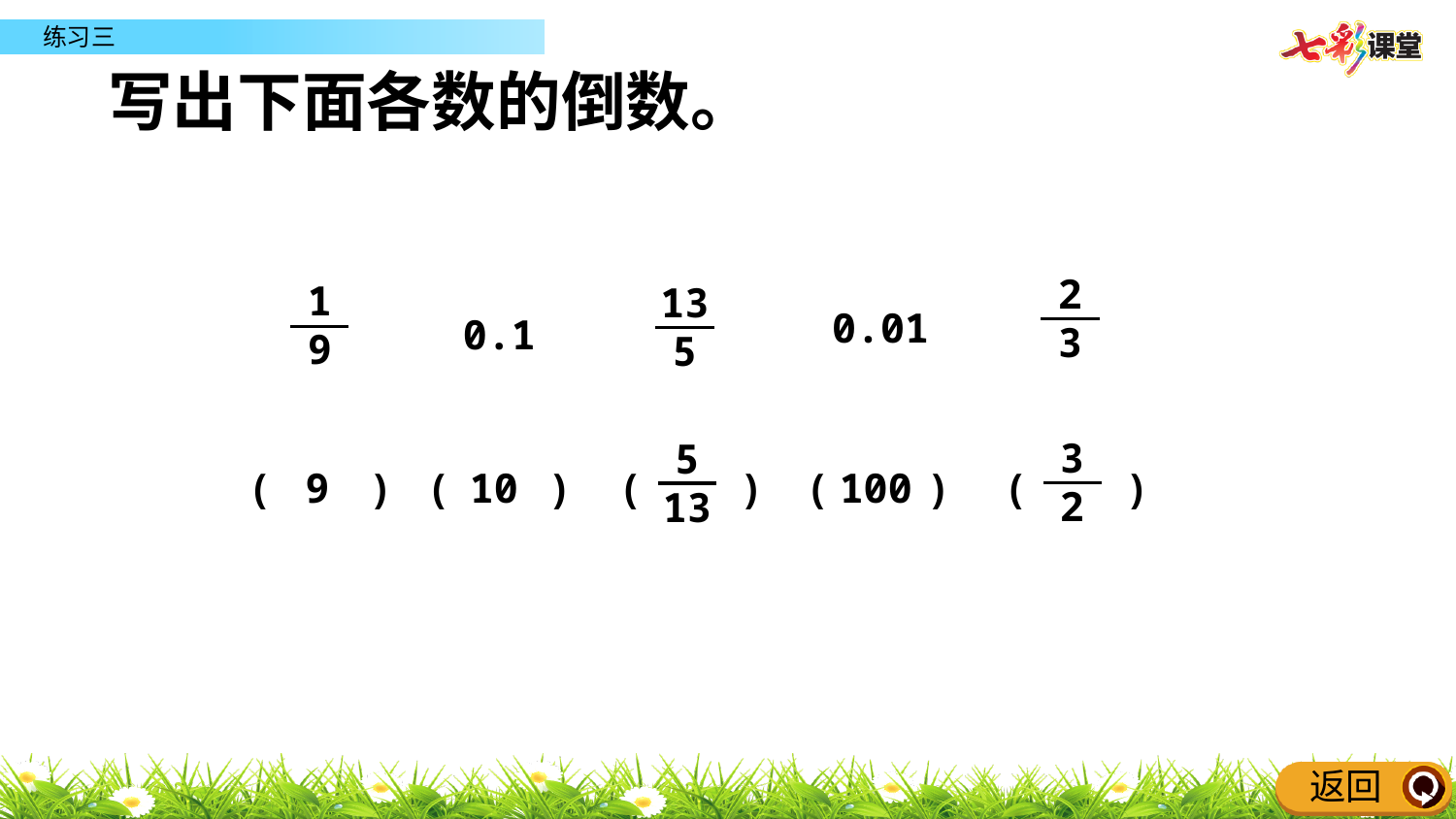

写出下面各数的倒数。
2
3
1
9
13
5
0.01
0.1
3
2
5
13
100
(    )
(    )
9
(    )
10
(    )
(    )